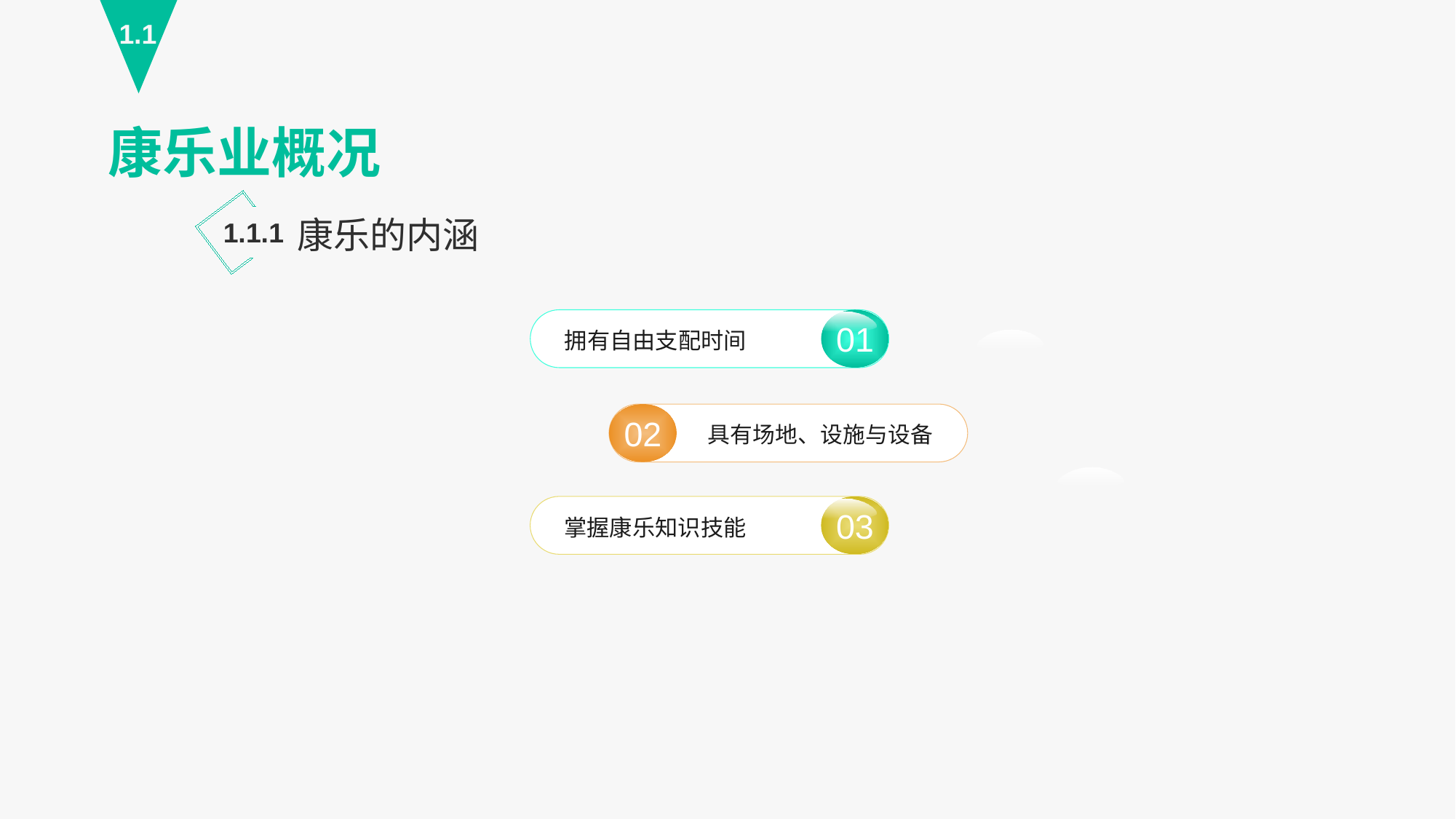

1.1
康乐业概况

康乐的内涵
1.1.1

01
拥有自由支配时间

02
具有场地、设施与设备

03
掌握康乐知识技能